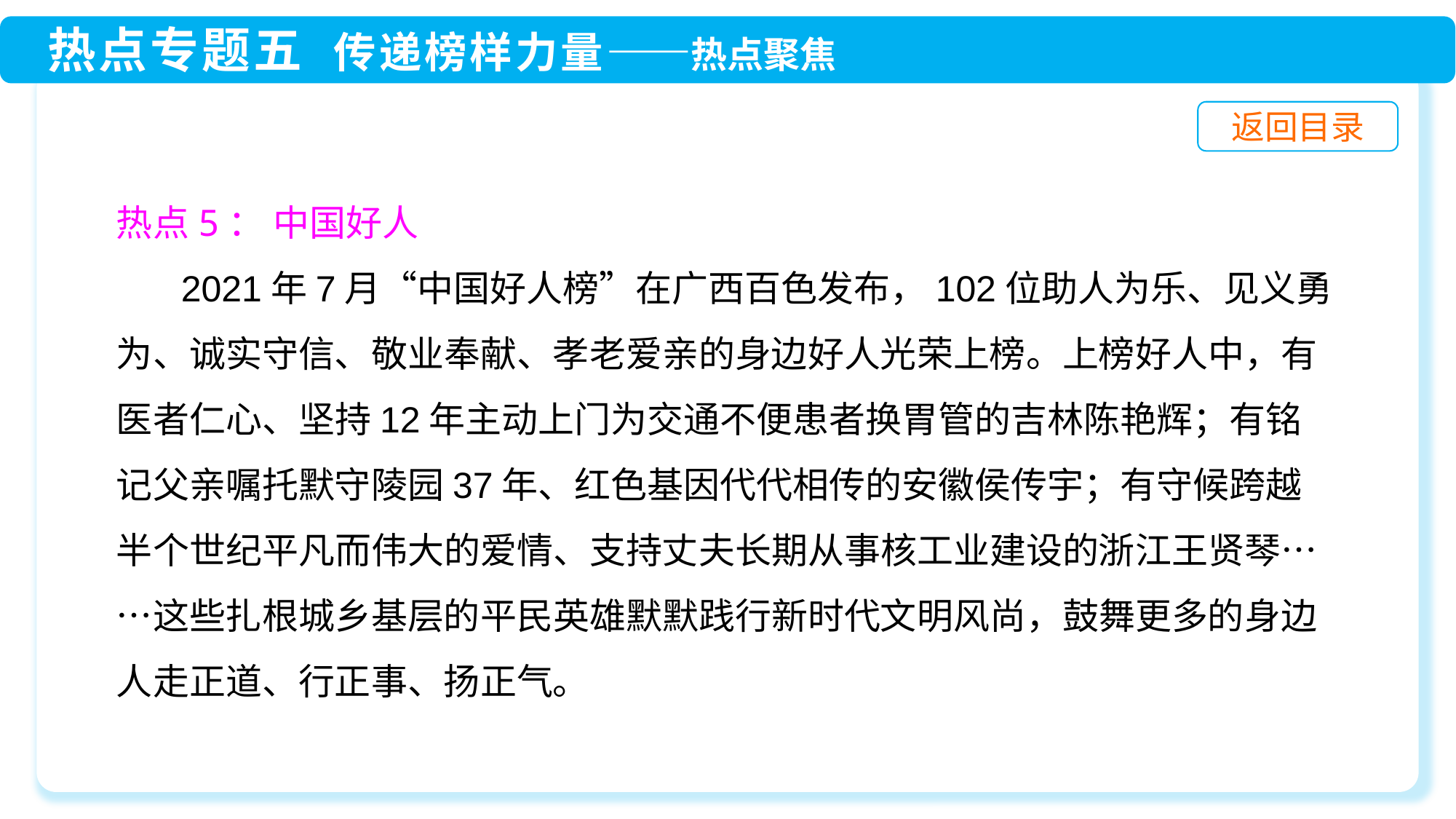

热点5： 中国好人
 2021年7月“中国好人榜”在广西百色发布，102位助人为乐、见义勇为、诚实守信、敬业奉献、孝老爱亲的身边好人光荣上榜。上榜好人中，有医者仁心、坚持12年主动上门为交通不便患者换胃管的吉林陈艳辉；有铭记父亲嘱托默守陵园37年、红色基因代代相传的安徽侯传宇；有守候跨越半个世纪平凡而伟大的爱情、支持丈夫长期从事核工业建设的浙江王贤琴……这些扎根城乡基层的平民英雄默默践行新时代文明风尚，鼓舞更多的身边人走正道、行正事、扬正气。